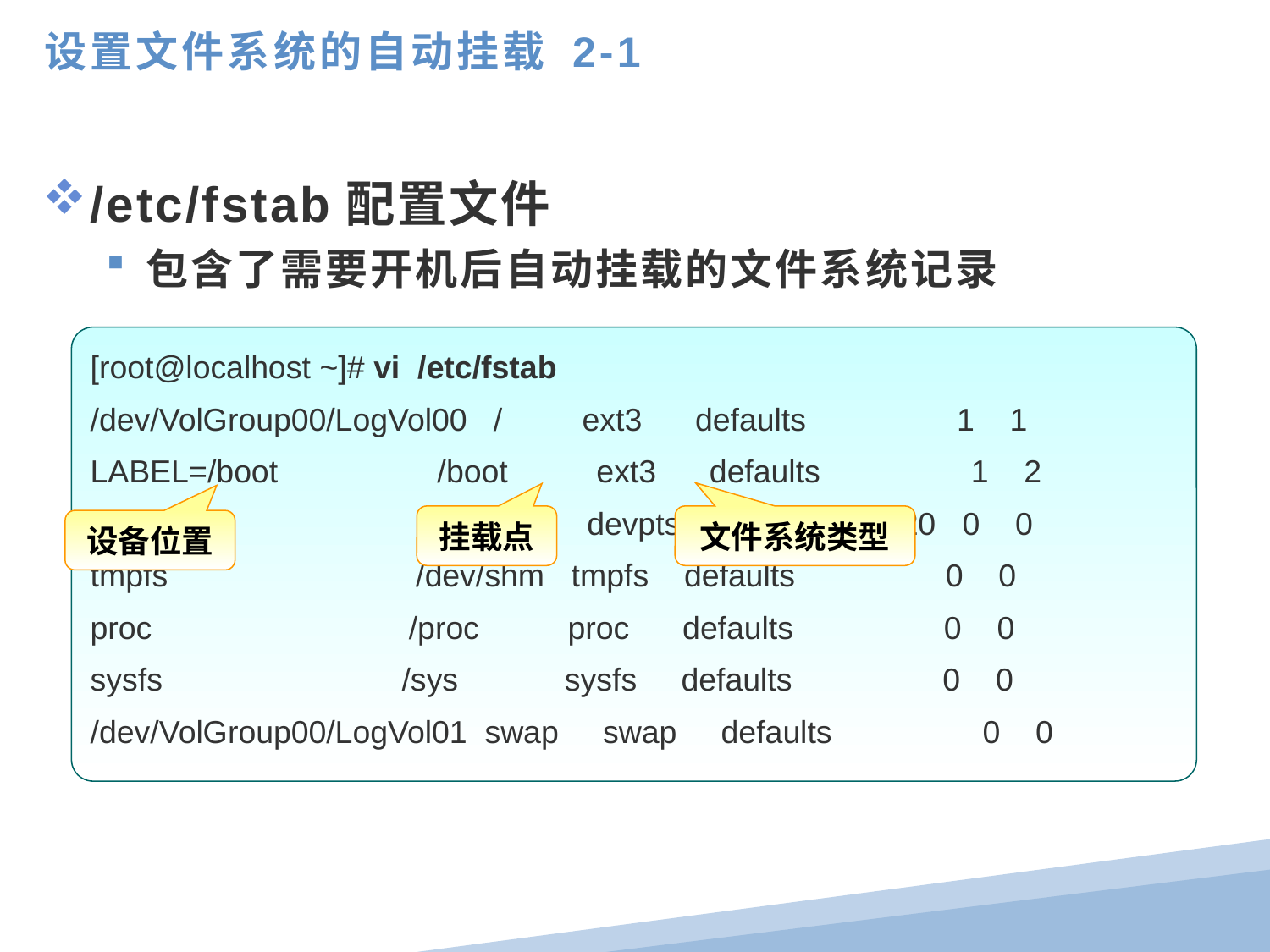

设置文件系统的自动挂载 2-1
/etc/fstab配置文件
包含了需要开机后自动挂载的文件系统记录

[root@localhost ~]# vi  /etc/fstab
/dev/VolGroup00/LogVol00   /         ext3      defaults                 1    1
LABEL=/boot                  /boot          ext3      defaults                 1    2
devpts                            /dev/pts     devpts  gid=5,mode=620   0    0
tmpfs                            /dev/shm   tmpfs    defaults                 0    0
proc                             /proc          proc      defaults                 0    0
sysfs                           /sys            sysfs     defaults                 0    0
/dev/VolGroup00/LogVol01  swap     swap     defaults                 0    0
挂载点
文件系统类型
设备位置